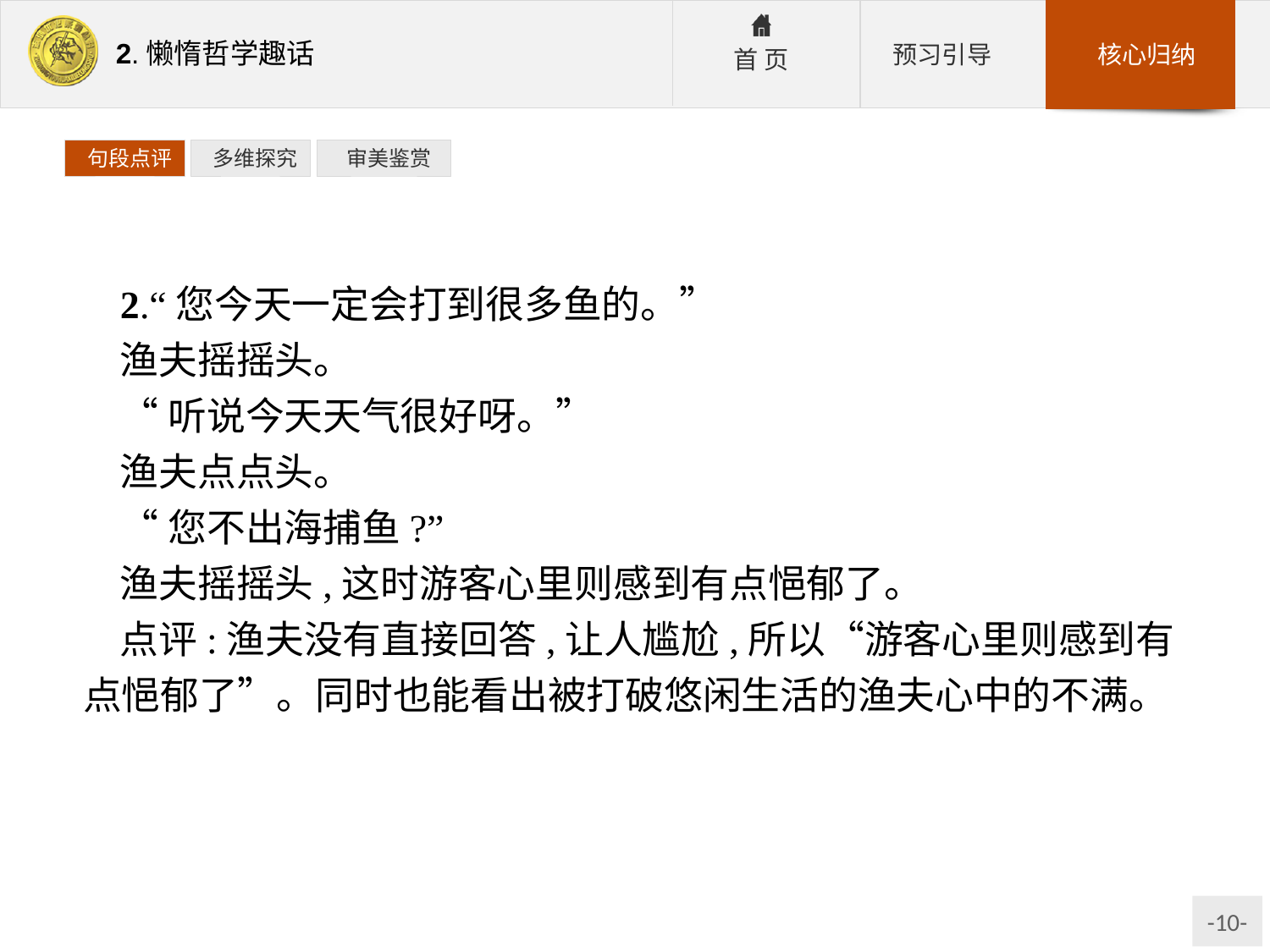

句段点评
 多维探究
 审美鉴赏
2.“您今天一定会打到很多鱼的。”
渔夫摇摇头。
“听说今天天气很好呀。”
渔夫点点头。
“您不出海捕鱼?”
渔夫摇摇头,这时游客心里则感到有点悒郁了。
点评:渔夫没有直接回答,让人尴尬,所以“游客心里则感到有点悒郁了”。同时也能看出被打破悠闲生活的渔夫心中的不满。